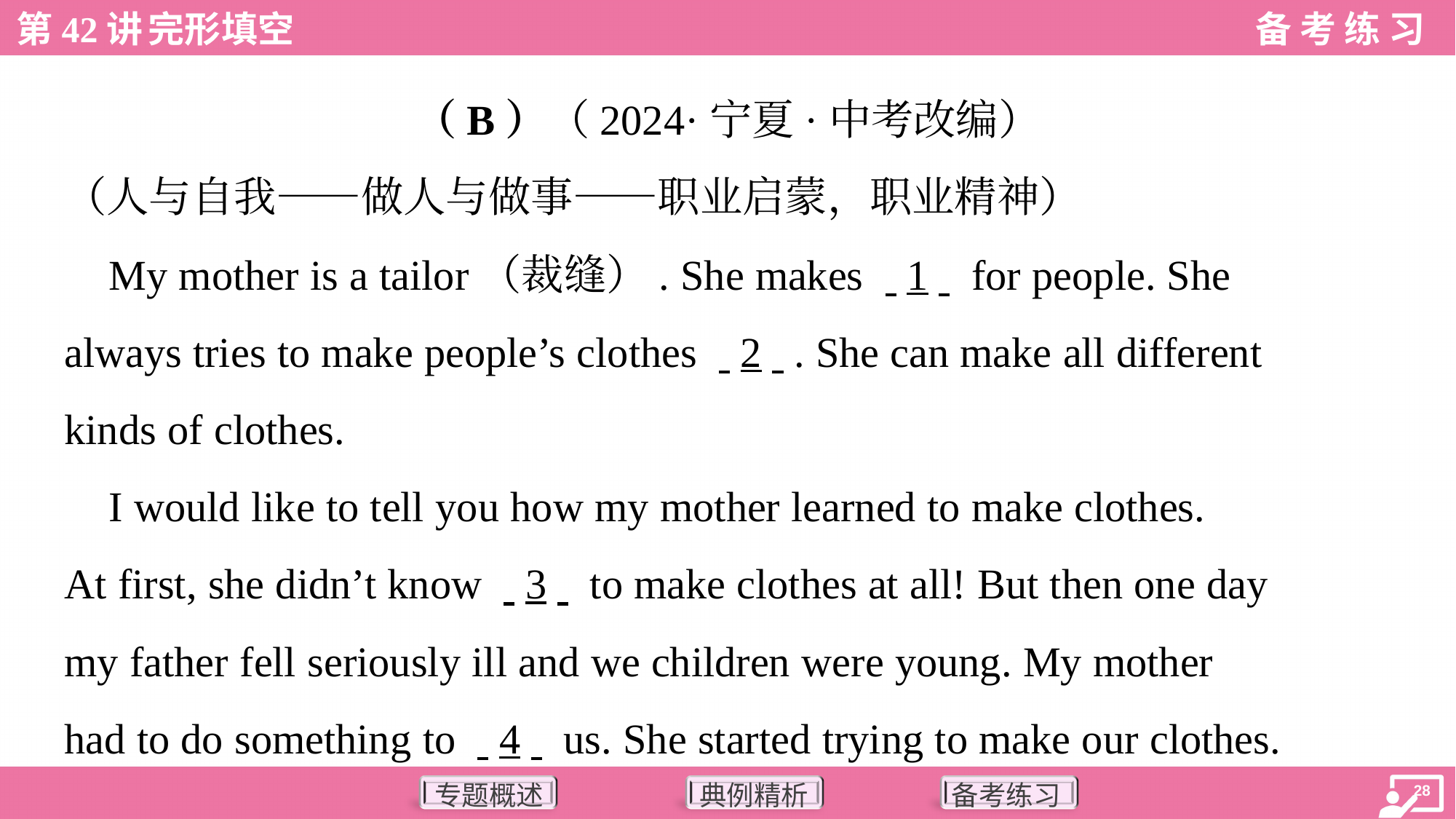

（B）（2024·宁夏·中考改编）
（人与自我——做人与做事——职业启蒙，职业精神）
    My mother is a tailor（裁缝）. She makes . .1. . for people. She
always tries to make people’s clothes . .2. .. She can make all different
kinds of clothes.
    I would like to tell you how my mother learned to make clothes.
At first, she didn’t know . .3. . to make clothes at all! But then one day
my father fell seriously ill and we children were young. My mother
had to do something to . .4. . us. She started trying to make our clothes.